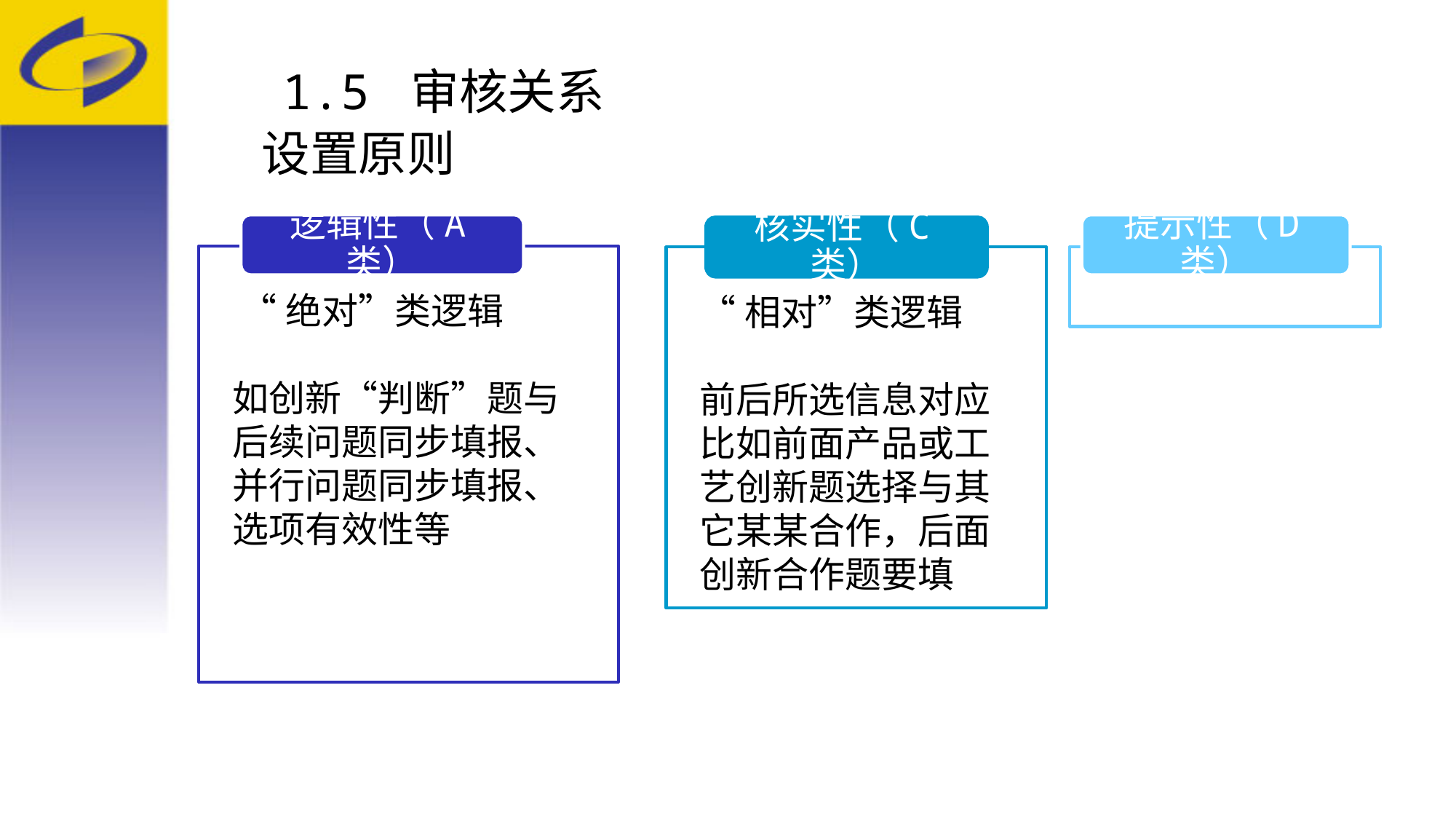

1.5 审核关系
设置原则
逻辑性（A类）
提示性（D类）
核实性（C类）
 “绝对”类逻辑

如创新“判断”题与后续问题同步填报、并行问题同步填报、选项有效性等

“相对”类逻辑

前后所选信息对应
比如前面产品或工艺创新题选择与其它某某合作，后面创新合作题要填

12